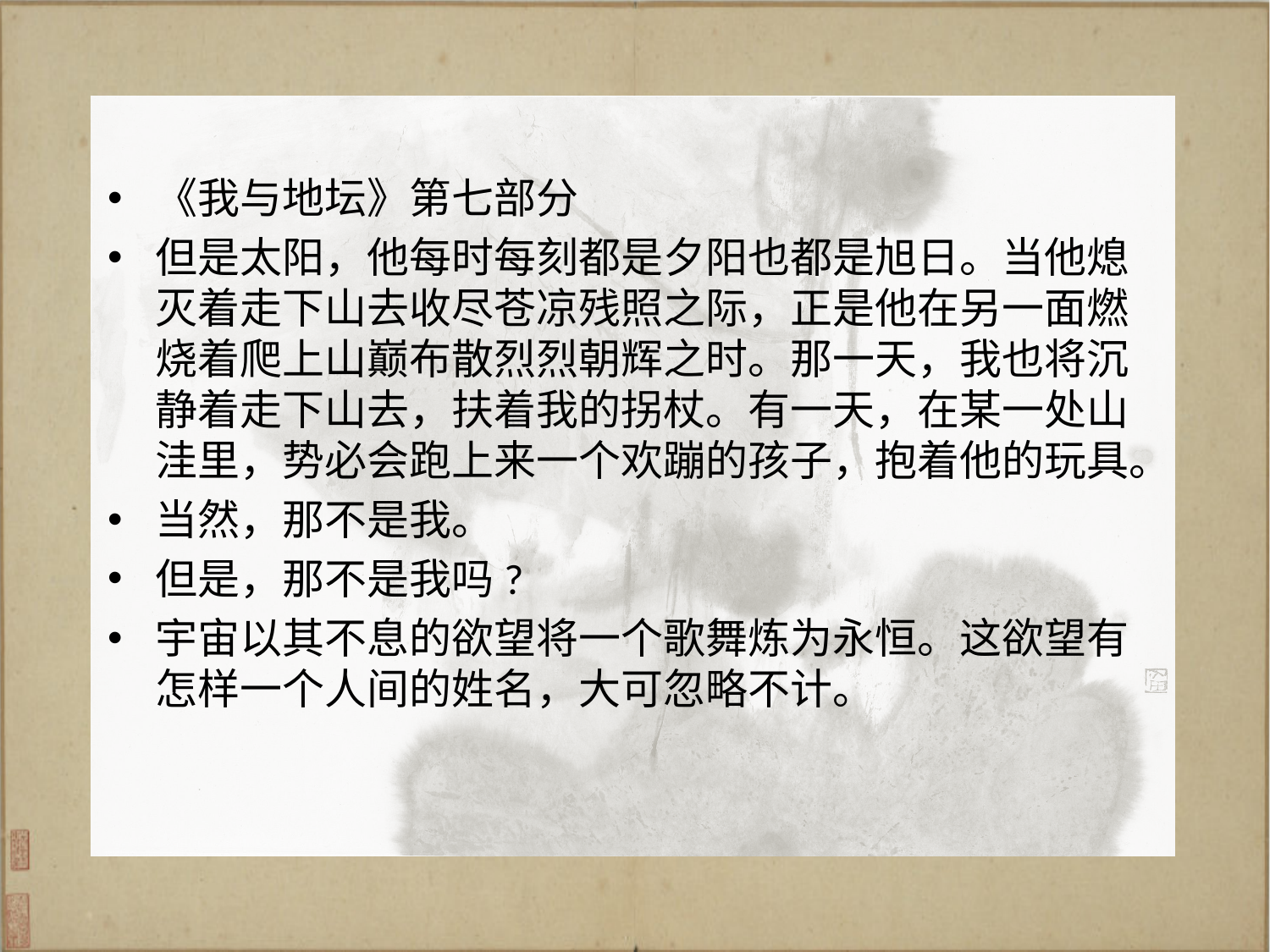

《我与地坛》第七部分
但是太阳，他每时每刻都是夕阳也都是旭日。当他熄灭着走下山去收尽苍凉残照之际，正是他在另一面燃烧着爬上山巅布散烈烈朝辉之时。那一天，我也将沉静着走下山去，扶着我的拐杖。有一天，在某一处山洼里，势必会跑上来一个欢蹦的孩子，抱着他的玩具。
当然，那不是我。
但是，那不是我吗?
宇宙以其不息的欲望将一个歌舞炼为永恒。这欲望有怎样一个人间的姓名，大可忽略不计。